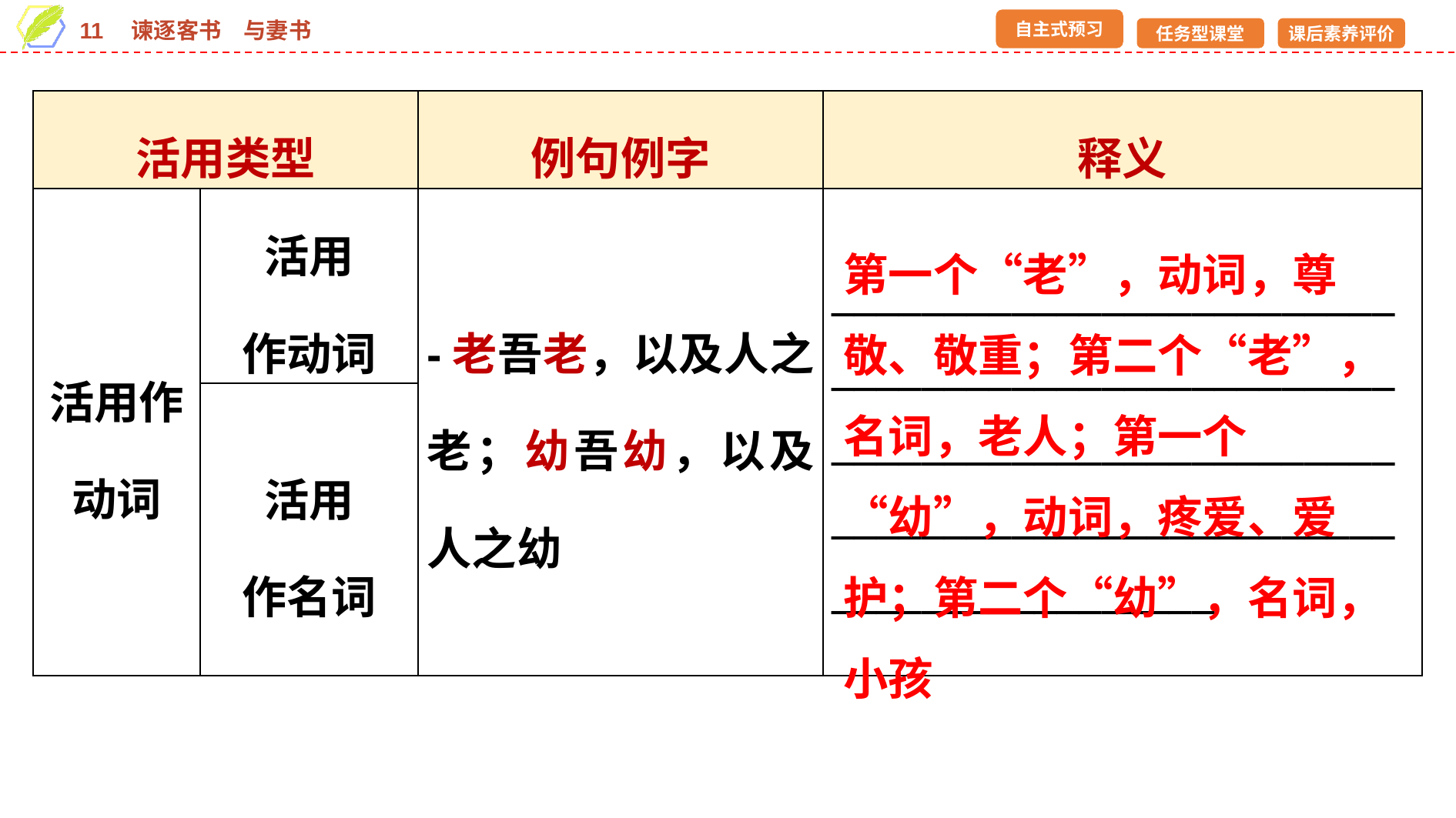

| 活用类型 |  | 例句例字 | 释义 |
| --- | --- | --- | --- |
| 活用作动词 | 活用 作动词 | -老吾老，以及人之老；幼吾幼，以及人之幼 | \_\_\_\_\_\_\_\_\_\_\_\_\_\_\_\_\_\_\_\_\_\_\_\_\_\_\_\_\_\_\_\_\_\_\_\_\_\_\_\_\_\_\_\_\_\_\_\_\_\_\_\_\_\_\_\_\_\_\_\_\_\_\_\_\_\_\_\_\_\_\_\_\_\_\_\_\_\_\_\_\_\_\_\_\_\_\_\_\_\_\_\_\_\_\_\_\_\_\_\_\_\_\_\_\_\_\_\_\_\_\_\_\_\_\_\_\_ |
|  | 活用 作名词 |  |  |
第一个“老”，动词，尊敬、敬重；第二个“老”，名词，老人；第一个“幼”，动词，疼爱、爱护；第二个“幼”，名词，小孩